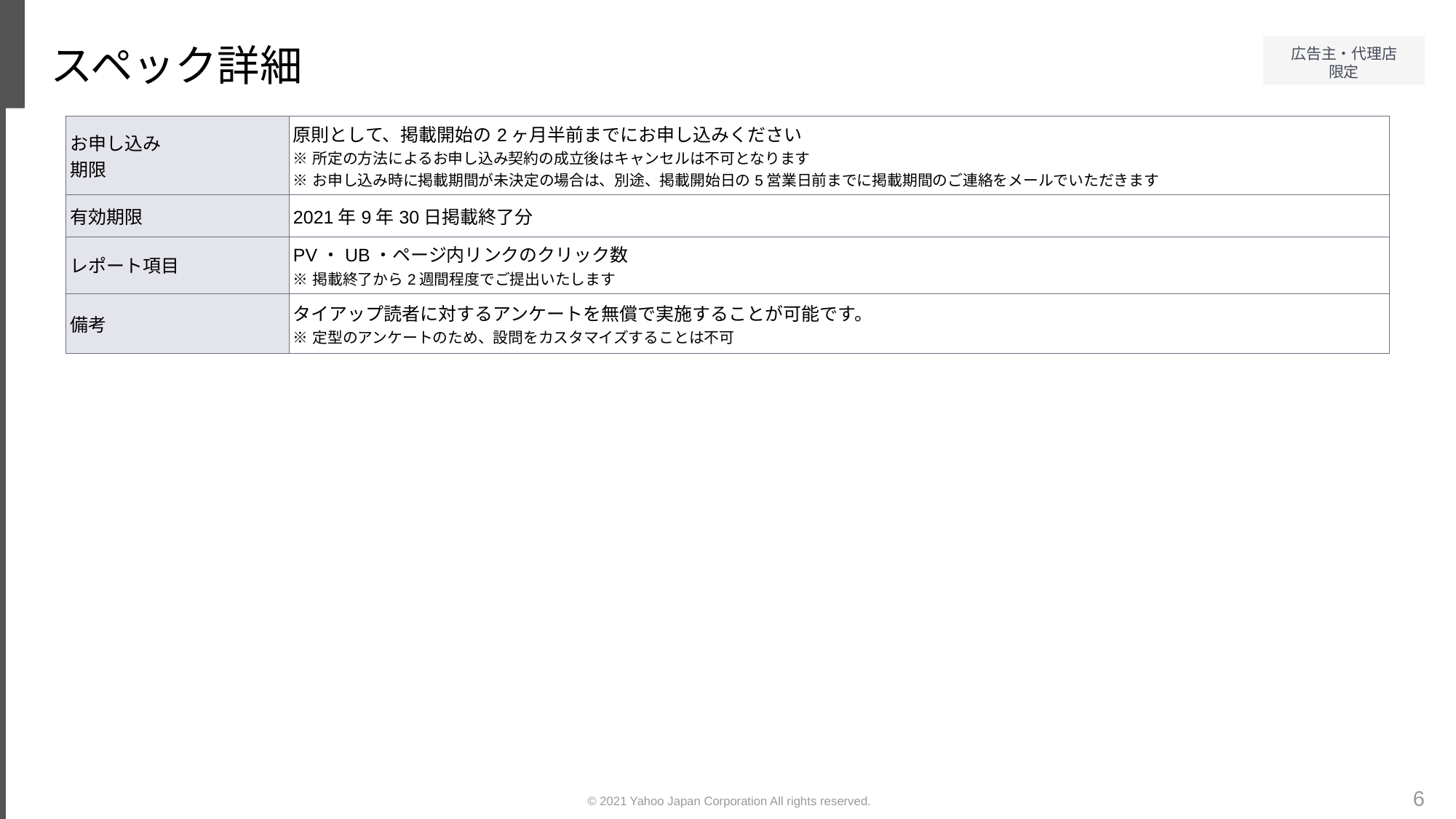

スペック詳細
| お申し込み 期限 | 原則として、掲載開始の2ヶ月半前までにお申し込みください ※所定の方法によるお申し込み契約の成立後はキャンセルは不可となります ※お申し込み時に掲載期間が未決定の場合は、別途、掲載開始日の5営業日前までに掲載期間のご連絡をメールでいただきます |
| --- | --- |
| 有効期限 | 2021年9年30日掲載終了分 |
| レポート項目 | PV・UB・ページ内リンクのクリック数 ※掲載終了から2週間程度でご提出いたします |
| 備考 | タイアップ読者に対するアンケートを無償で実施することが可能です。 ※定型のアンケートのため、設問をカスタマイズすることは不可 |
6